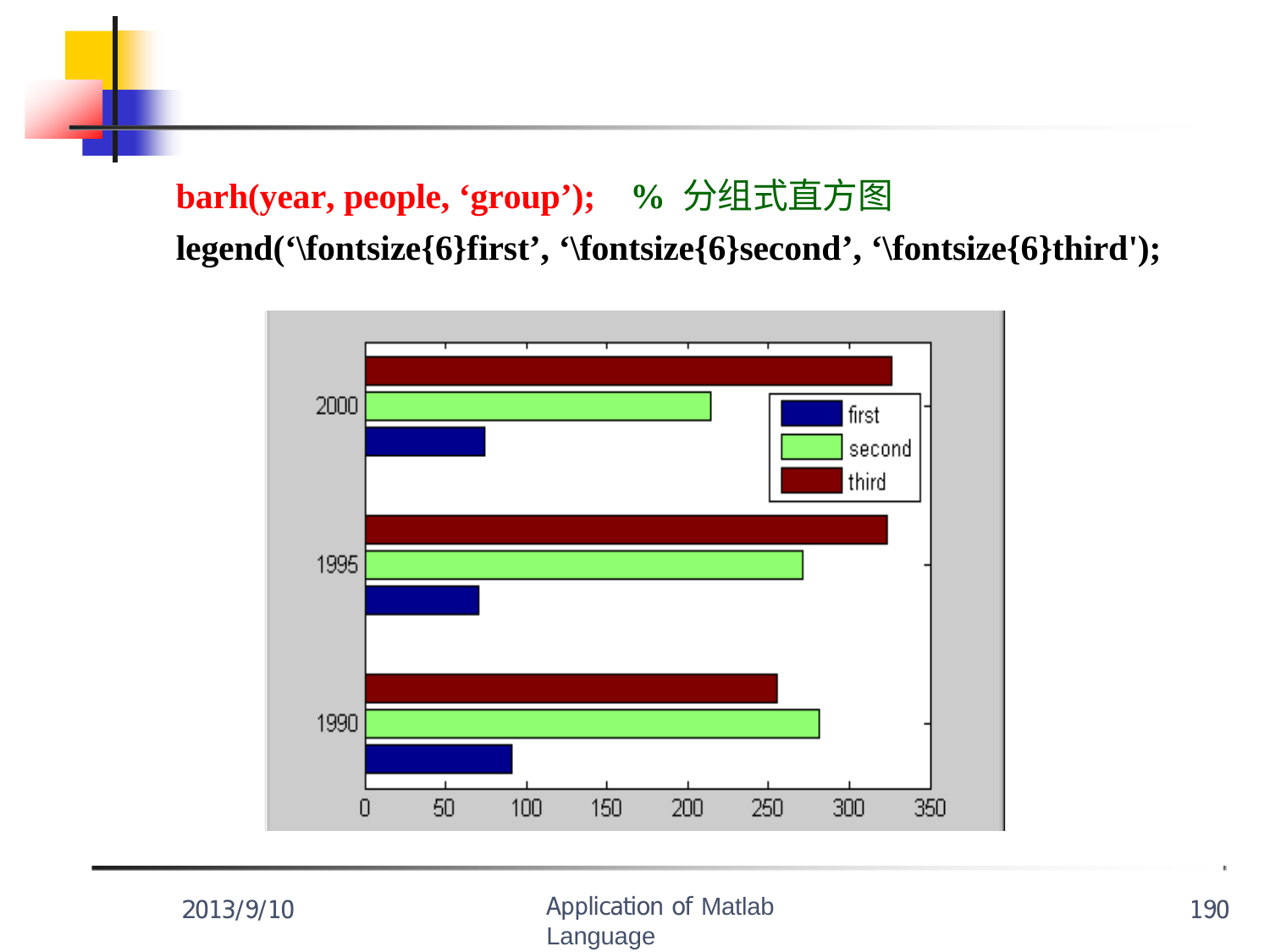

barh(year, people, ‘group’);	% 分组式直方图

legend(‘\fontsize{6}first’, ‘\fontsize{6}second’, ‘\fontsize{6}third');

Application of Matlab Language
2013/9/10
190